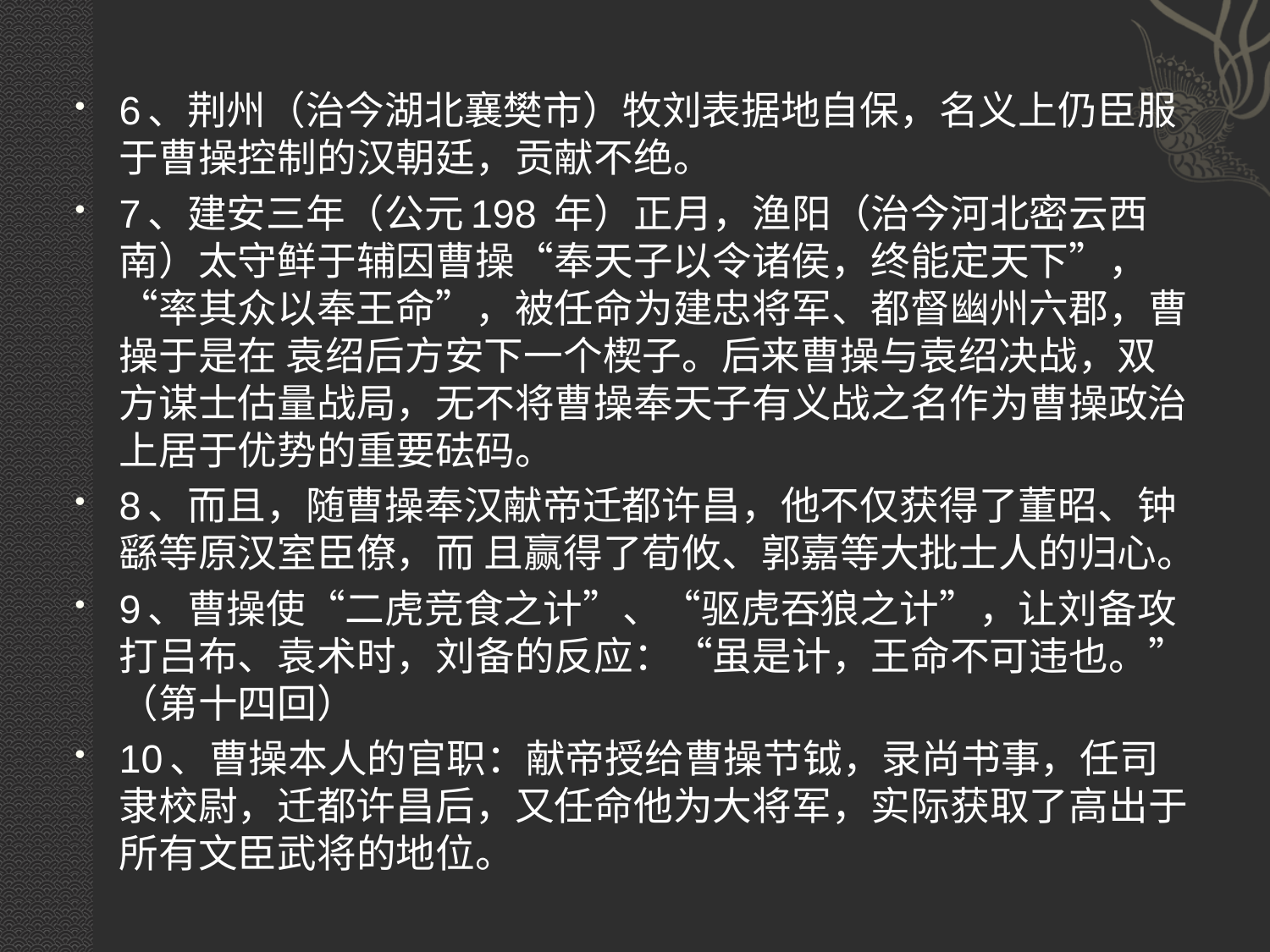

#
6、荆州（治今湖北襄樊市）牧刘表据地自保，名义上仍臣服于曹操控制的汉朝廷，贡献不绝。
7、建安三年（公元198 年）正月，渔阳（治今河北密云西南）太守鲜于辅因曹操“奉天子以令诸侯，终能定天下”，“率其众以奉王命”，被任命为建忠将军、都督幽州六郡，曹操于是在 袁绍后方安下一个楔子。后来曹操与袁绍决战，双方谋士估量战局，无不将曹操奉天子有义战之名作为曹操政治上居于优势的重要砝码。
8、而且，随曹操奉汉献帝迁都许昌，他不仅获得了董昭、钟繇等原汉室臣僚，而 且赢得了荀攸、郭嘉等大批士人的归心。
9、曹操使“二虎竞食之计”、“驱虎吞狼之计”，让刘备攻打吕布、袁术时，刘备的反应：“虽是计，王命不可违也。”（第十四回）
10、曹操本人的官职：献帝授给曹操节钺，录尚书事，任司隶校尉，迁都许昌后，又任命他为大将军，实际获取了高出于所有文臣武将的地位。